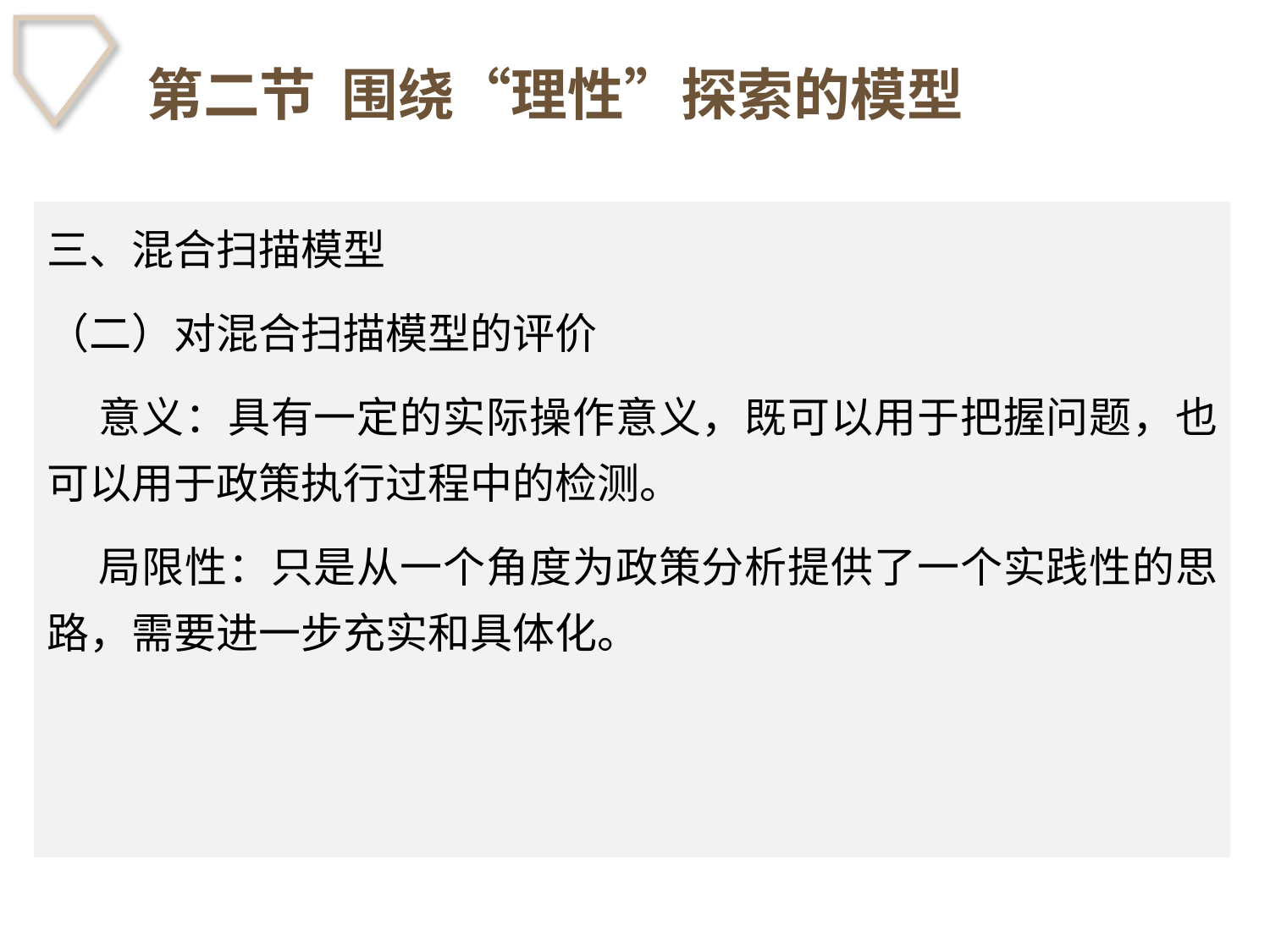

# 第二节  围绕“理性”探索的模型
三、混合扫描模型
（二）对混合扫描模型的评价
    意义：具有一定的实际操作意义，既可以用于把握问题，也可以用于政策执行过程中的检测。
    局限性：只是从一个角度为政策分析提供了一个实践性的思路，需要进一步充实和具体化。